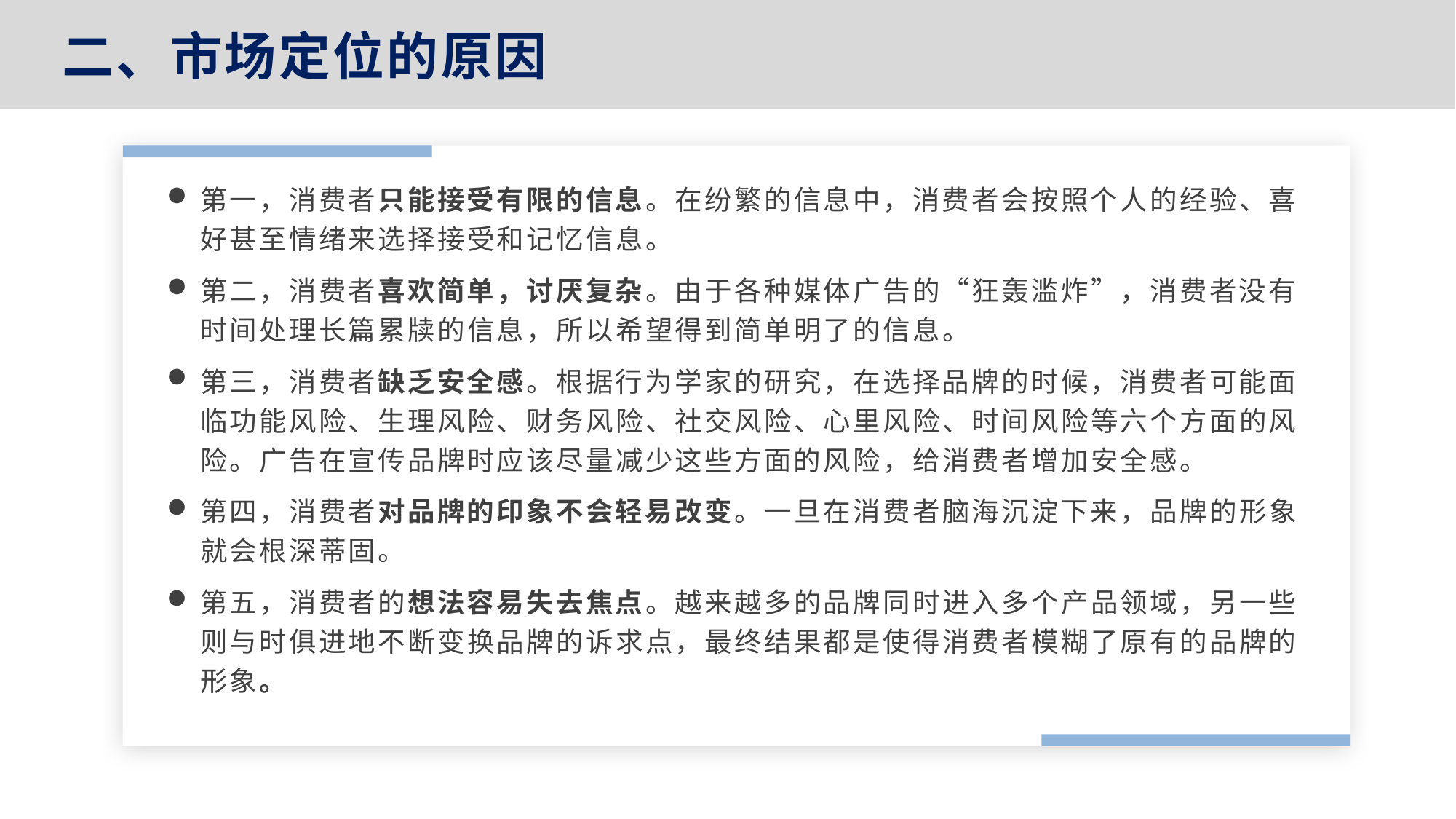

二、市场定位的原因

第一，消费者只能接受有限的信息。在纷繁的信息中，消费者会按照个人的经验、喜好甚至情绪来选择接受和记忆信息。
第二，消费者喜欢简单，讨厌复杂。由于各种媒体广告的“狂轰滥炸”，消费者没有时间处理长篇累牍的信息，所以希望得到简单明了的信息。
第三，消费者缺乏安全感。根据行为学家的研究，在选择品牌的时候，消费者可能面临功能风险、生理风险、财务风险、社交风险、心里风险、时间风险等六个方面的风险。广告在宣传品牌时应该尽量减少这些方面的风险，给消费者增加安全感。
第四，消费者对品牌的印象不会轻易改变。一旦在消费者脑海沉淀下来，品牌的形象就会根深蒂固。
第五，消费者的想法容易失去焦点。越来越多的品牌同时进入多个产品领域，另一些则与时俱进地不断变换品牌的诉求点，最终结果都是使得消费者模糊了原有的品牌的形象。